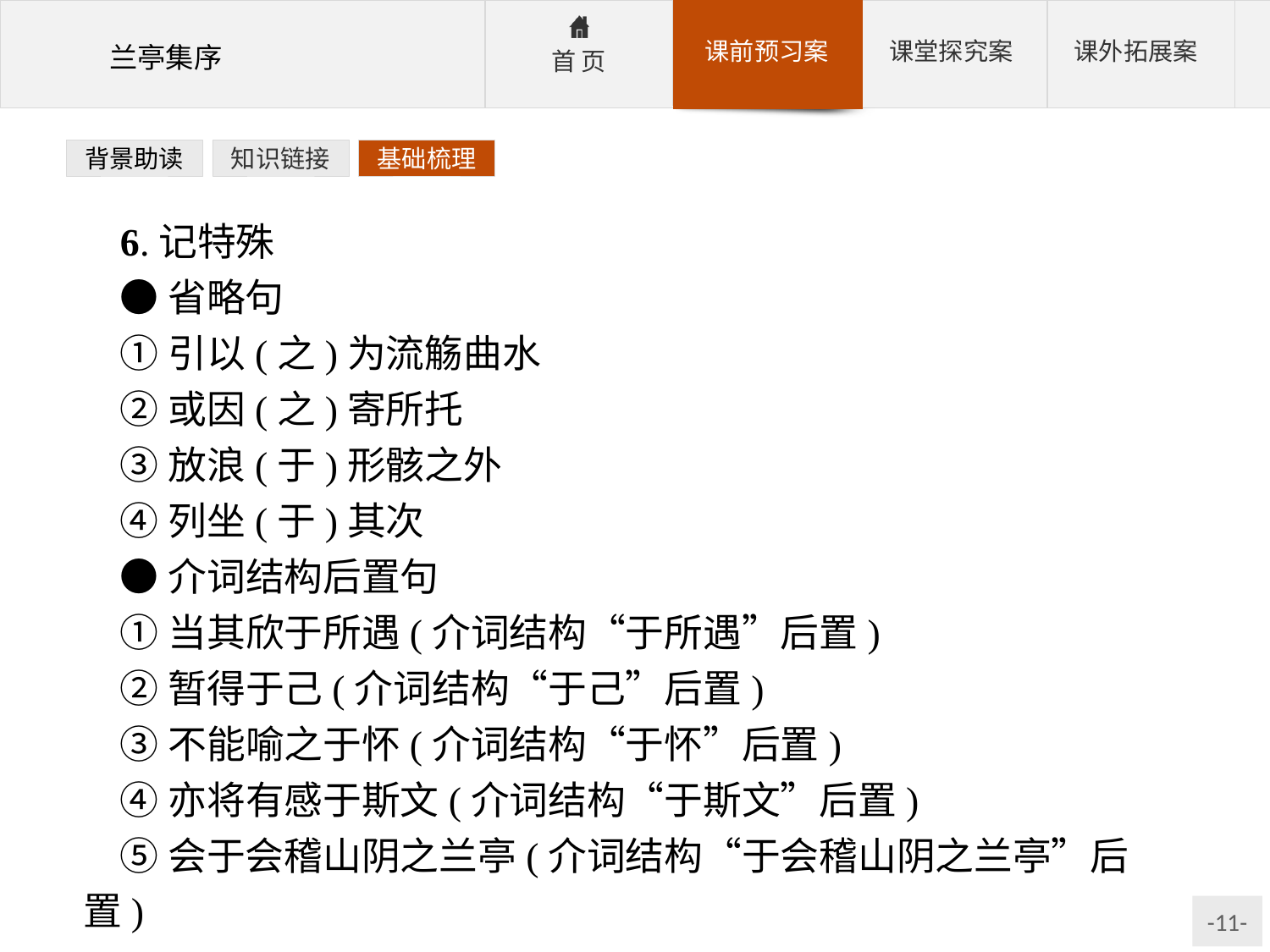

背景助读
知识链接
基础梳理
6.记特殊
●省略句
①引以(之)为流觞曲水
②或因(之)寄所托
③放浪(于)形骸之外
④列坐(于)其次
●介词结构后置句
①当其欣于所遇(介词结构“于所遇”后置)
②暂得于己(介词结构“于己”后置)
③不能喻之于怀(介词结构“于怀”后置)
④亦将有感于斯文(介词结构“于斯文”后置)
⑤会于会稽山阴之兰亭(介词结构“于会稽山阴之兰亭”后置)